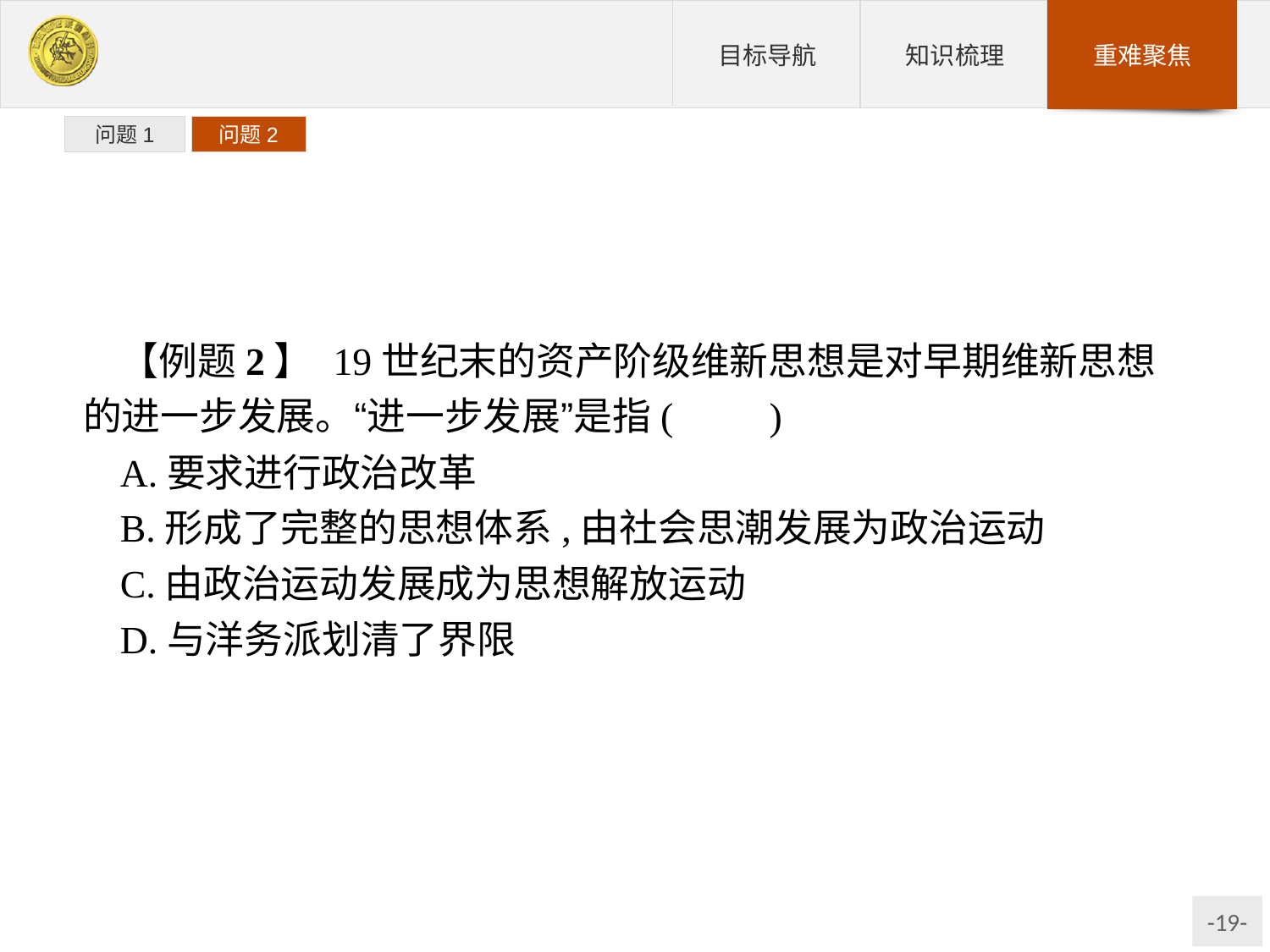

问题1
问题2
【例题2】 19世纪末的资产阶级维新思想是对早期维新思想的进一步发展。“进一步发展”是指(　　)
A.要求进行政治改革
B.形成了完整的思想体系,由社会思潮发展为政治运动
C.由政治运动发展成为思想解放运动
D.与洋务派划清了界限